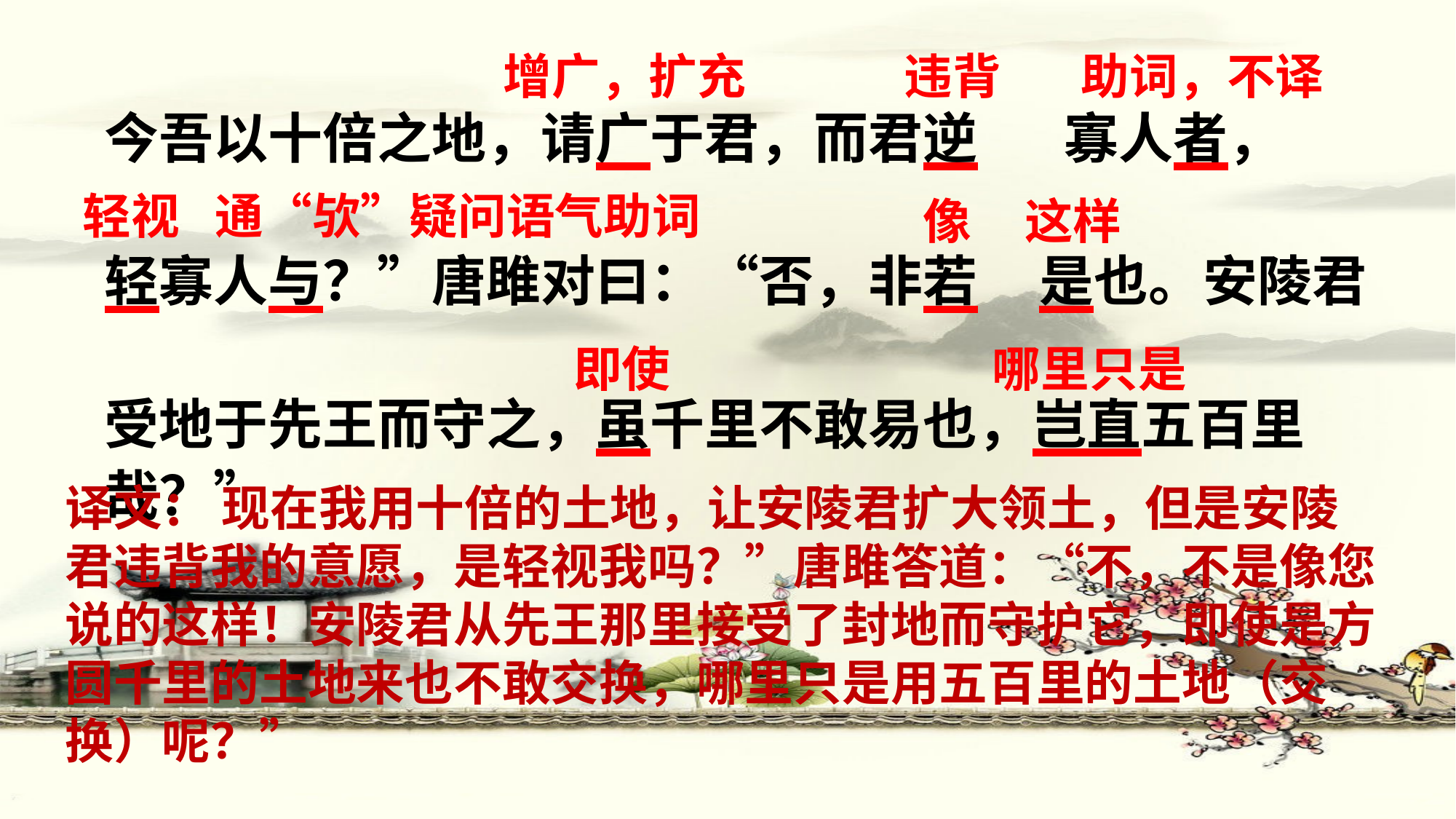

增广，扩充
违背
助词，不译
今吾以十倍之地，请广于君，而君逆       寡人者，

轻寡人与？”唐雎对曰：“否，非若     是也。安陵君

受地于先王而守之，虽千里不敢易也，岂直五百里哉？”
轻视
通“欤”疑问语气助词
像
这样
即使
哪里只是
译文： 现在我用十倍的土地，让安陵君扩大领土，但是安陵君违背我的意愿，是轻视我吗？”唐雎答道：“不，不是像您说的这样！安陵君从先王那里接受了封地而守护它，即使是方圆千里的土地来也不敢交换，哪里只是用五百里的土地（交换）呢？”